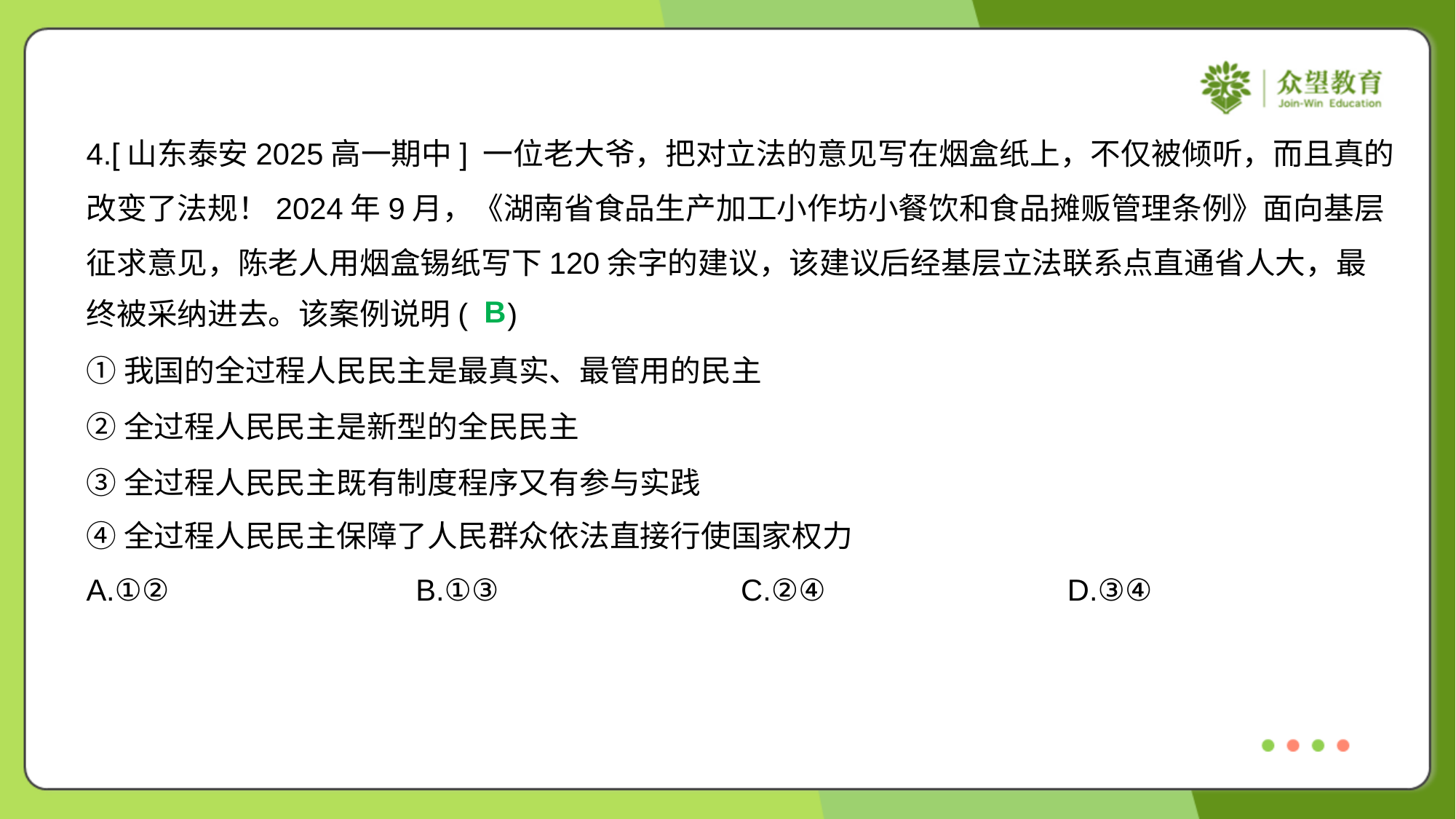

4.[山东泰安2025高一期中] 一位老大爷，把对立法的意见写在烟盒纸上，不仅被倾听，而且真的
改变了法规！2024年9月，《湖南省食品生产加工小作坊小餐饮和食品摊贩管理条例》面向基层
征求意见，陈老人用烟盒锡纸写下120余字的建议，该建议后经基层立法联系点直通省人大，最
终被采纳进去。该案例说明(     )
B
①我国的全过程人民民主是最真实、最管用的民主
②全过程人民民主是新型的全民民主
③全过程人民民主既有制度程序又有参与实践
④全过程人民民主保障了人民群众依法直接行使国家权力
A.①②	B.①③	C.②④	D.③④